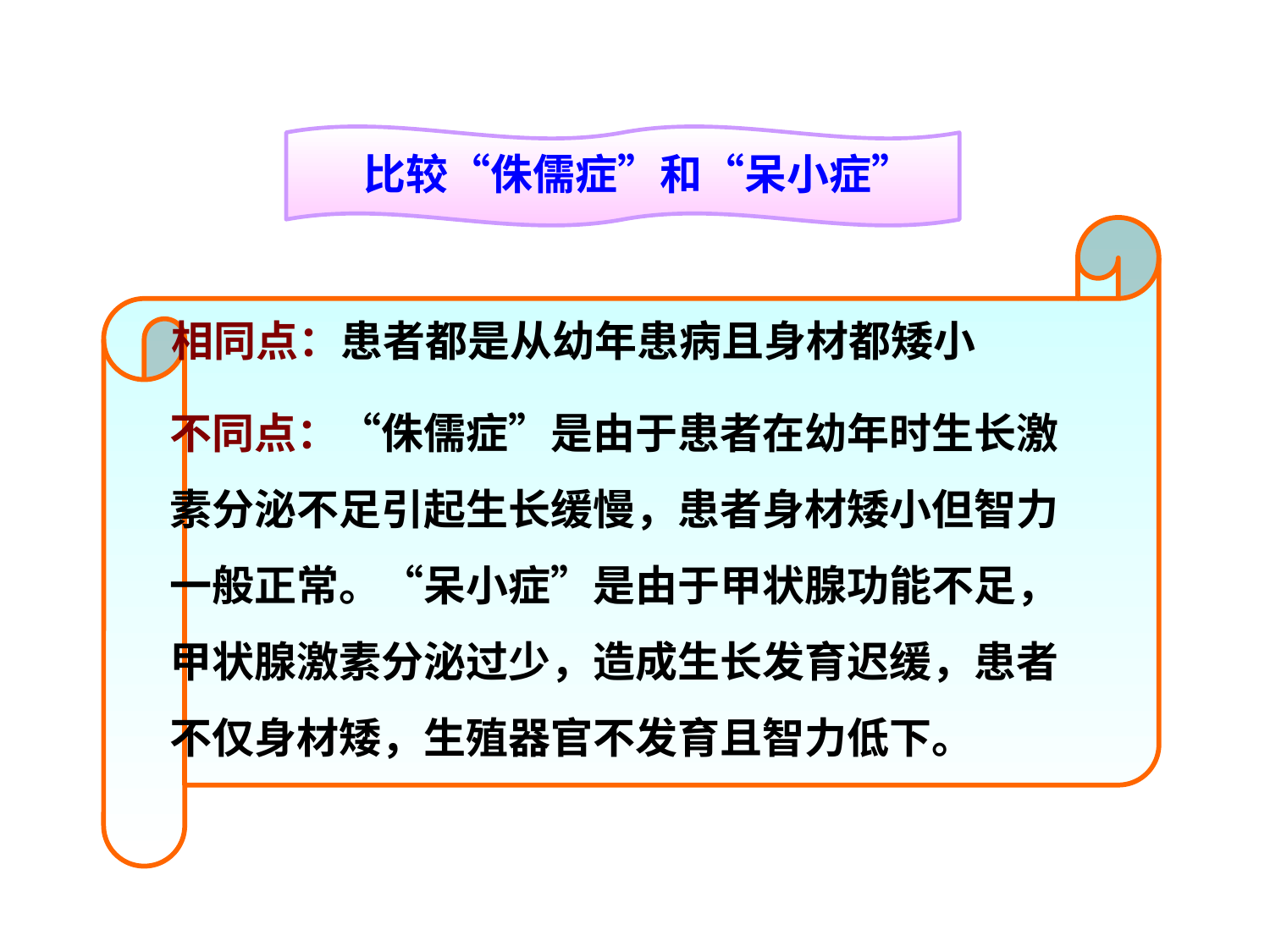

比较“侏儒症”和“呆小症”

相同点：患者都是从幼年患病且身材都矮小
不同点：“侏儒症”是由于患者在幼年时生长激素分泌不足引起生长缓慢，患者身材矮小但智力一般正常。“呆小症”是由于甲状腺功能不足，甲状腺激素分泌过少，造成生长发育迟缓，患者不仅身材矮，生殖器官不发育且智力低下。